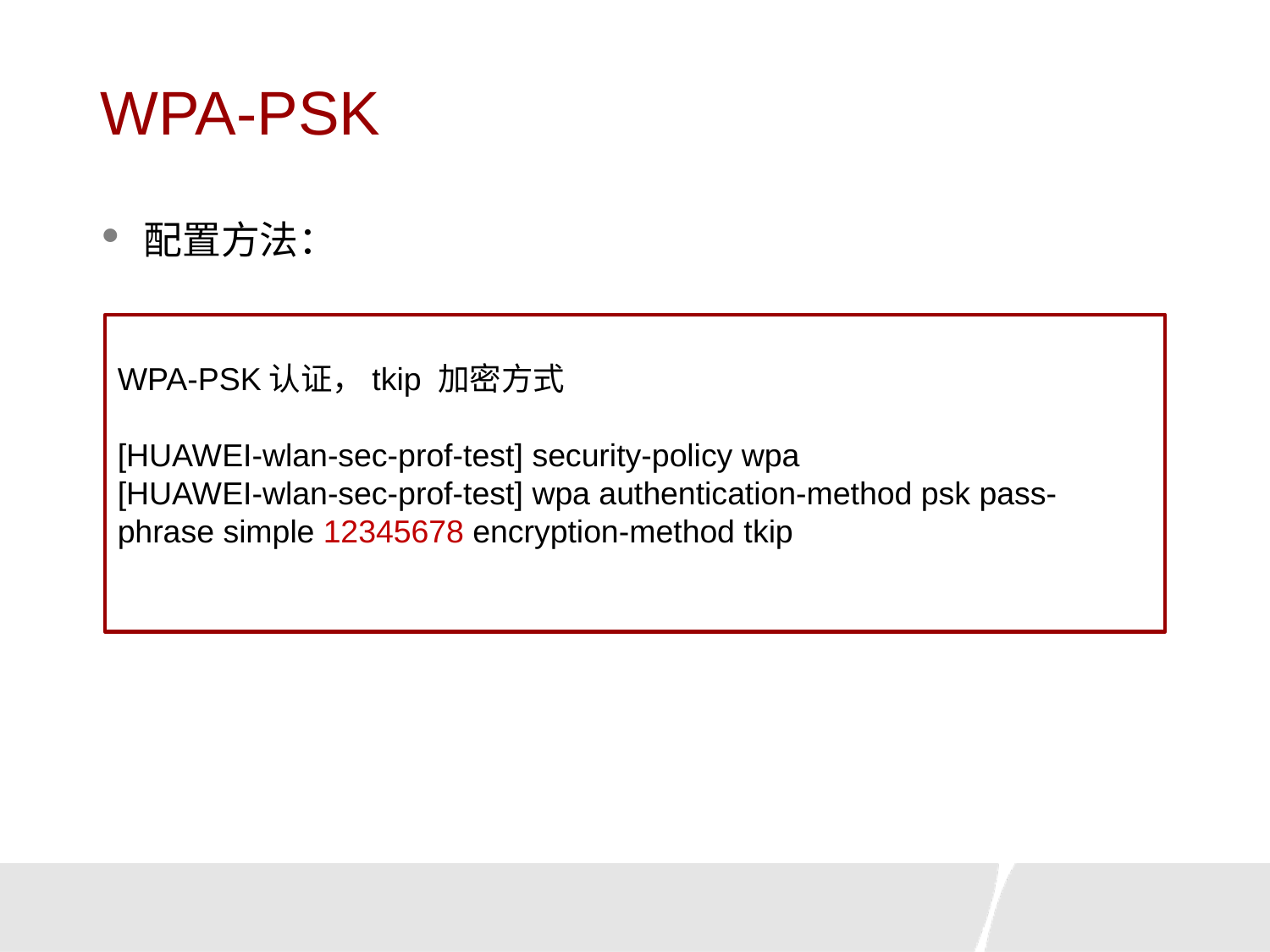

# WPA-PSK
配置方法：

WPA-PSK认证，tkip 加密方式

[HUAWEI-wlan-sec-prof-test] security-policy wpa
[HUAWEI-wlan-sec-prof-test] wpa authentication-method psk pass-phrase simple 12345678 encryption-method tkip